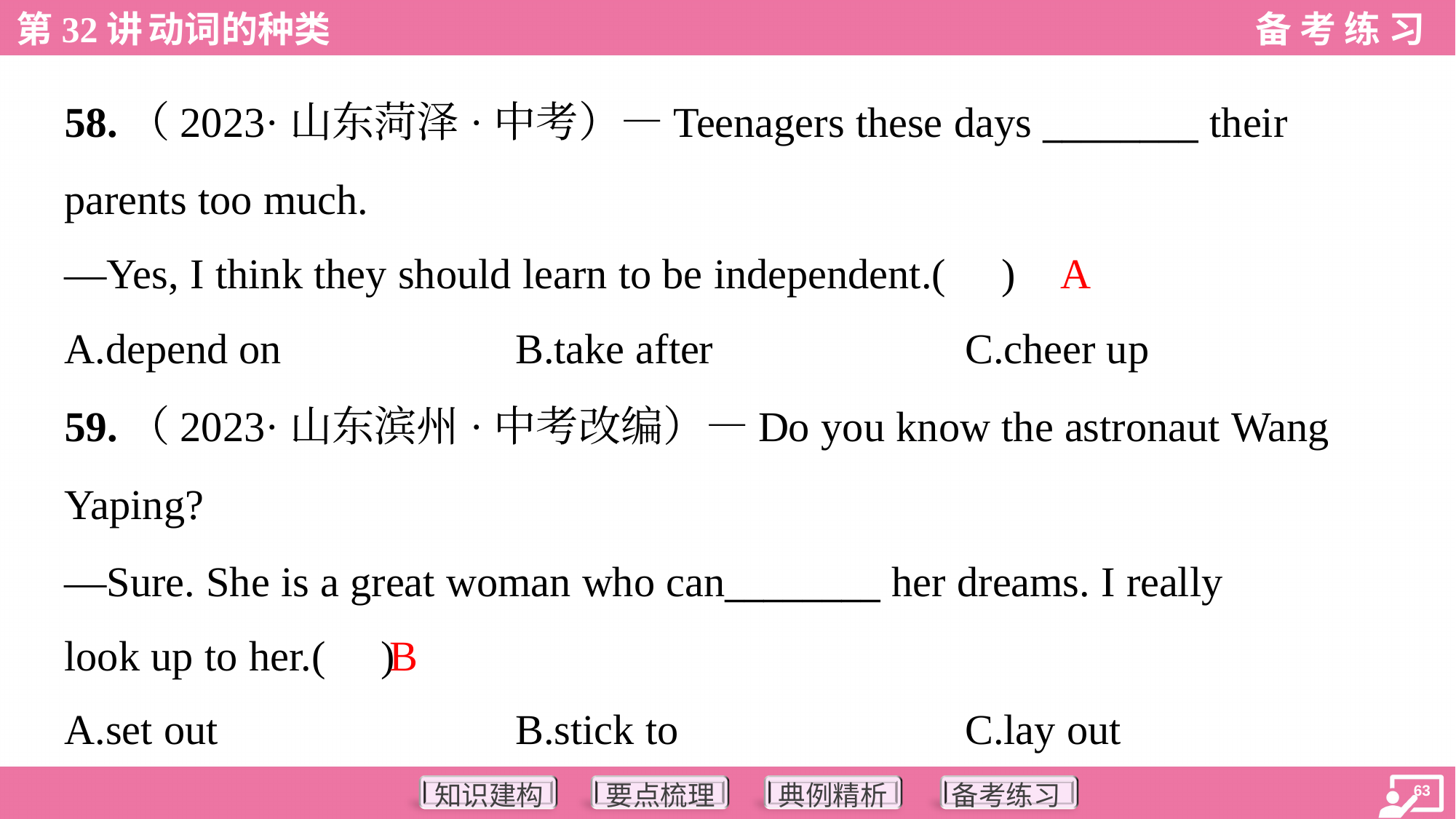

58.（2023·山东菏泽·中考）—Teenagers these days ________ their
parents too much.
—Yes, I think they should learn to be independent.(     )
A
A.depend on	B.take after	C.cheer up
59.（2023·山东滨州·中考改编）—Do you know the astronaut Wang
Yaping?
—Sure. She is a great woman who can________ her dreams. I really
look up to her.(     )
B
A.set out	B.stick to	C.lay out